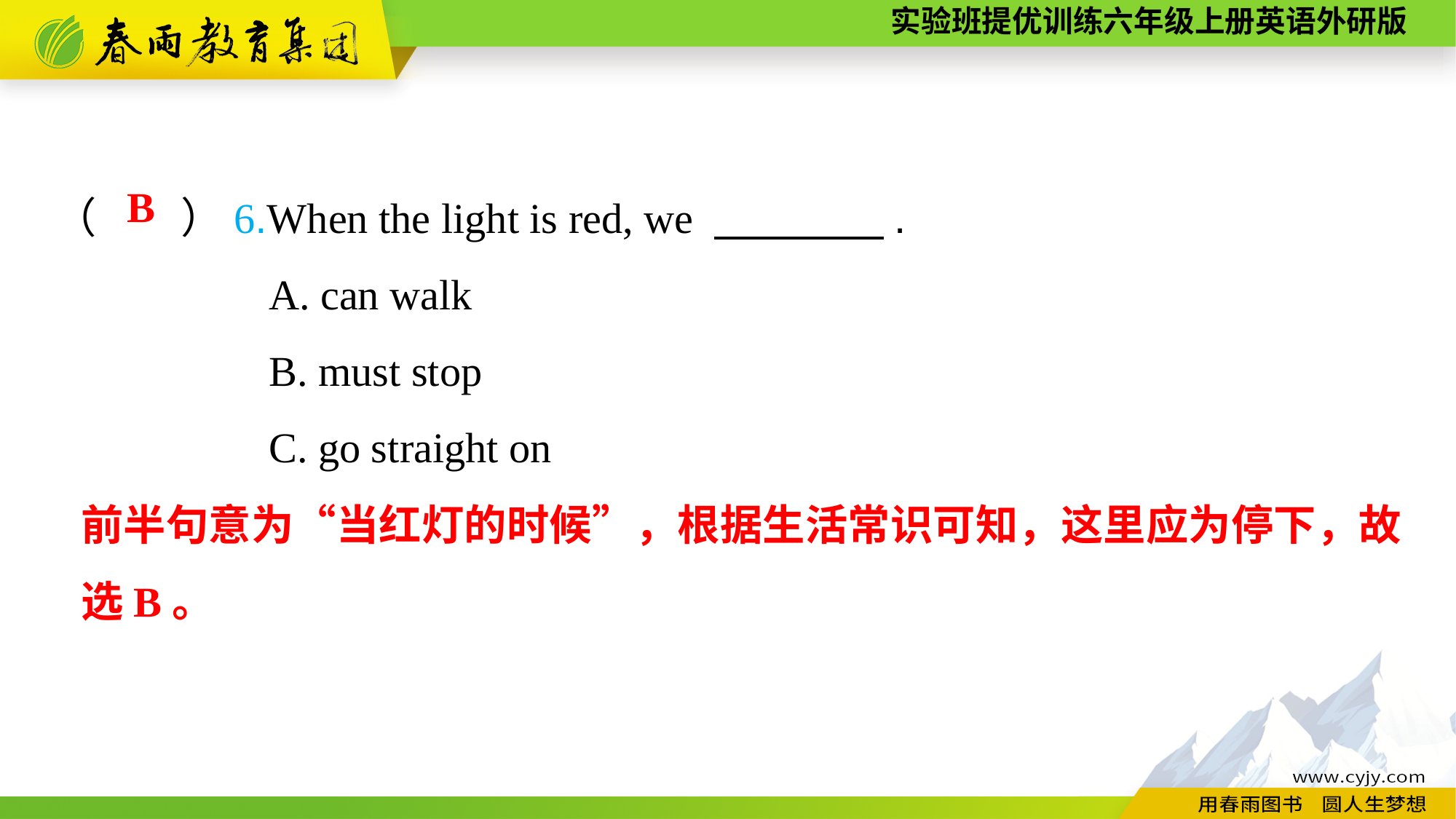

（　　）6.When the light is red, we 　　　　.
A. can walk
B. must stop
C. go straight on
B
前半句意为“当红灯的时候”，根据生活常识可知，这里应为停下，故选B。